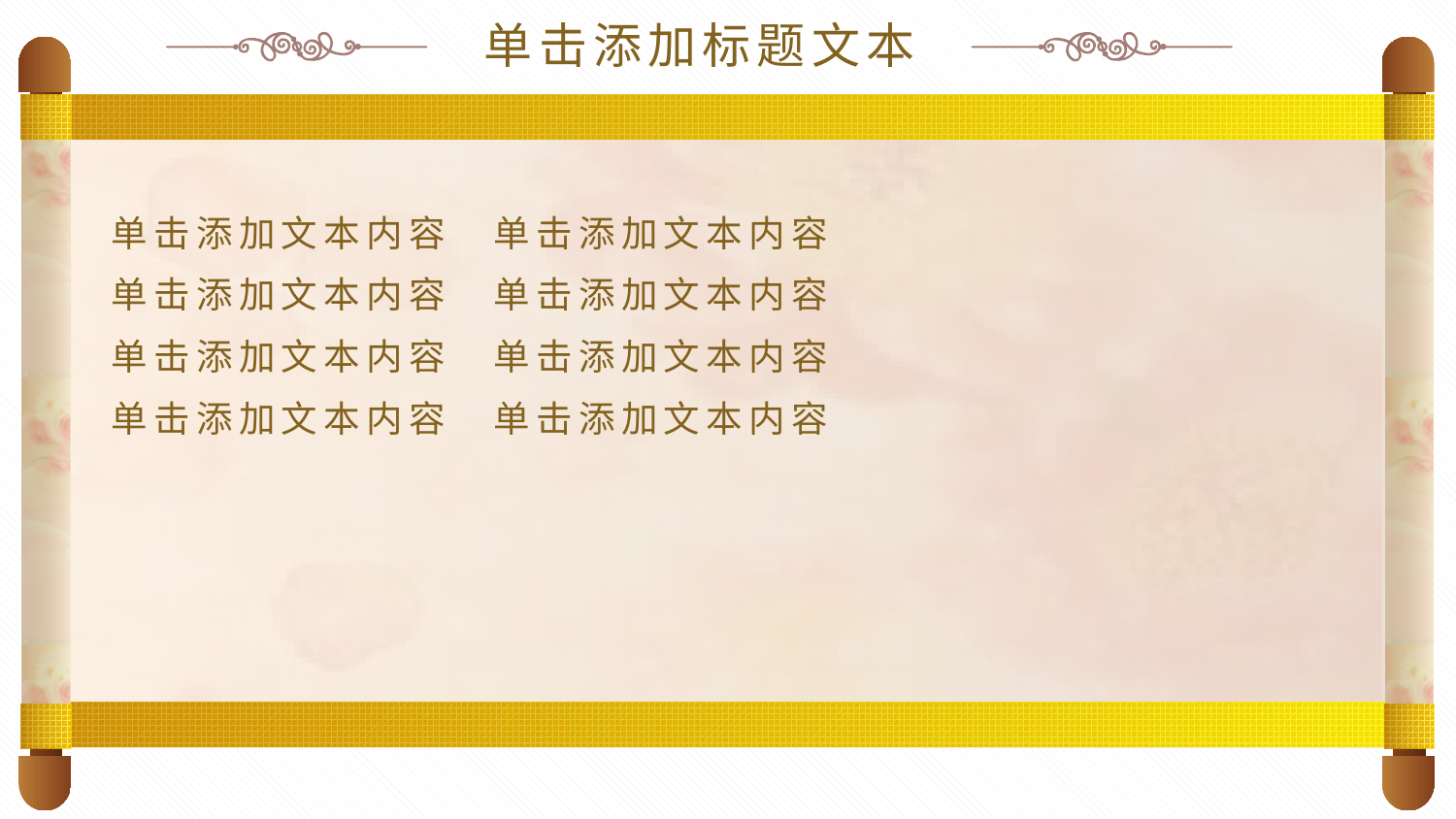

单击添加标题文本
单击添加文本内容   单击添加文本内容
单击添加文本内容   单击添加文本内容
单击添加文本内容   单击添加文本内容
单击添加文本内容   单击添加文本内容